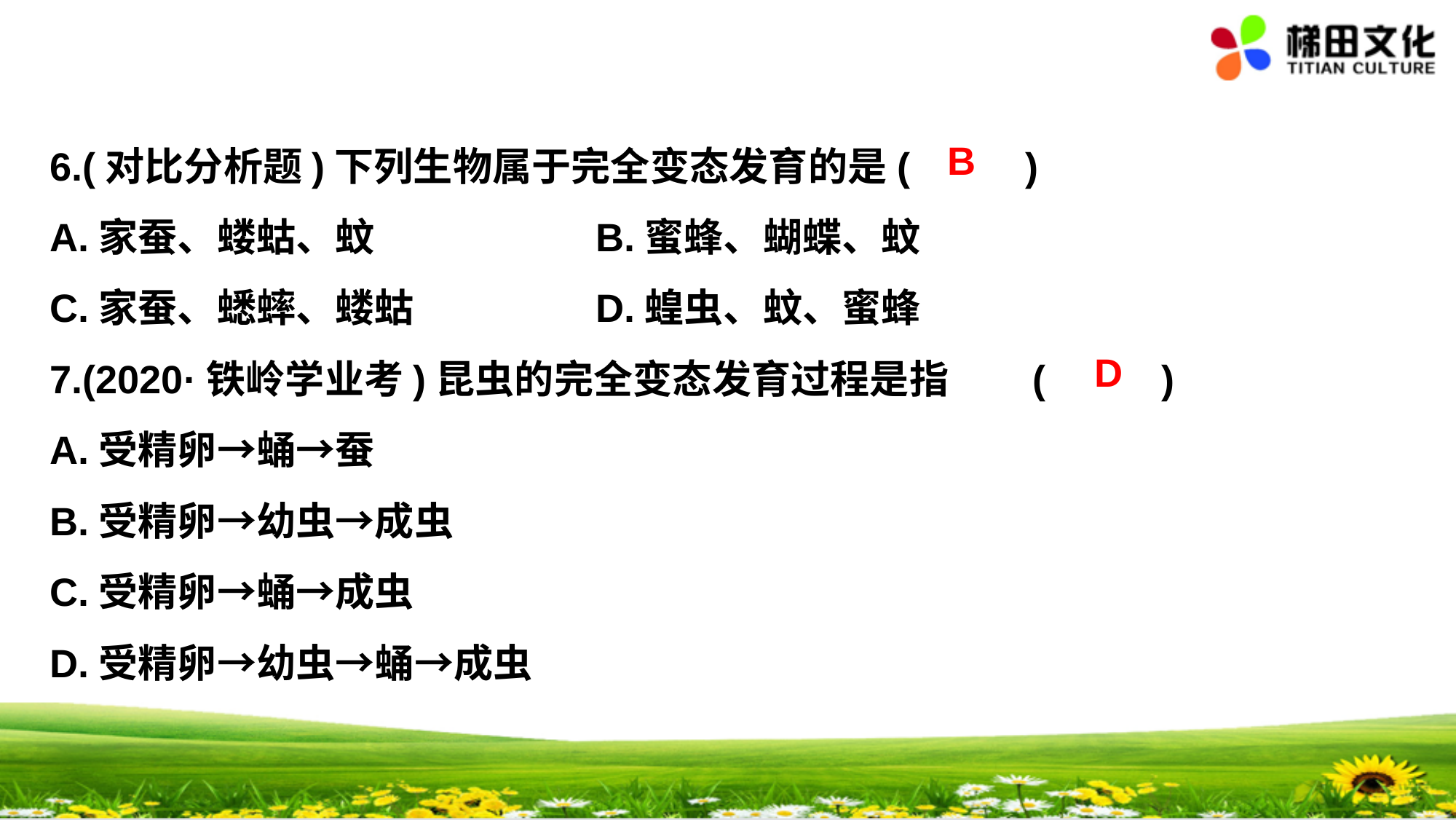

B
6.(对比分析题)下列生物属于完全变态发育的是(　  　)
A.家蚕、蝼蛄、蚊 		B.蜜蜂、蝴蝶、蚊
C.家蚕、蟋蟀、蝼蛄		D.蝗虫、蚊、蜜蜂
7.(2020·铁岭学业考)昆虫的完全变态发育过程是指	(　  　)
A.受精卵→蛹→蚕
B.受精卵→幼虫→成虫
C.受精卵→蛹→成虫
D.受精卵→幼虫→蛹→成虫
D